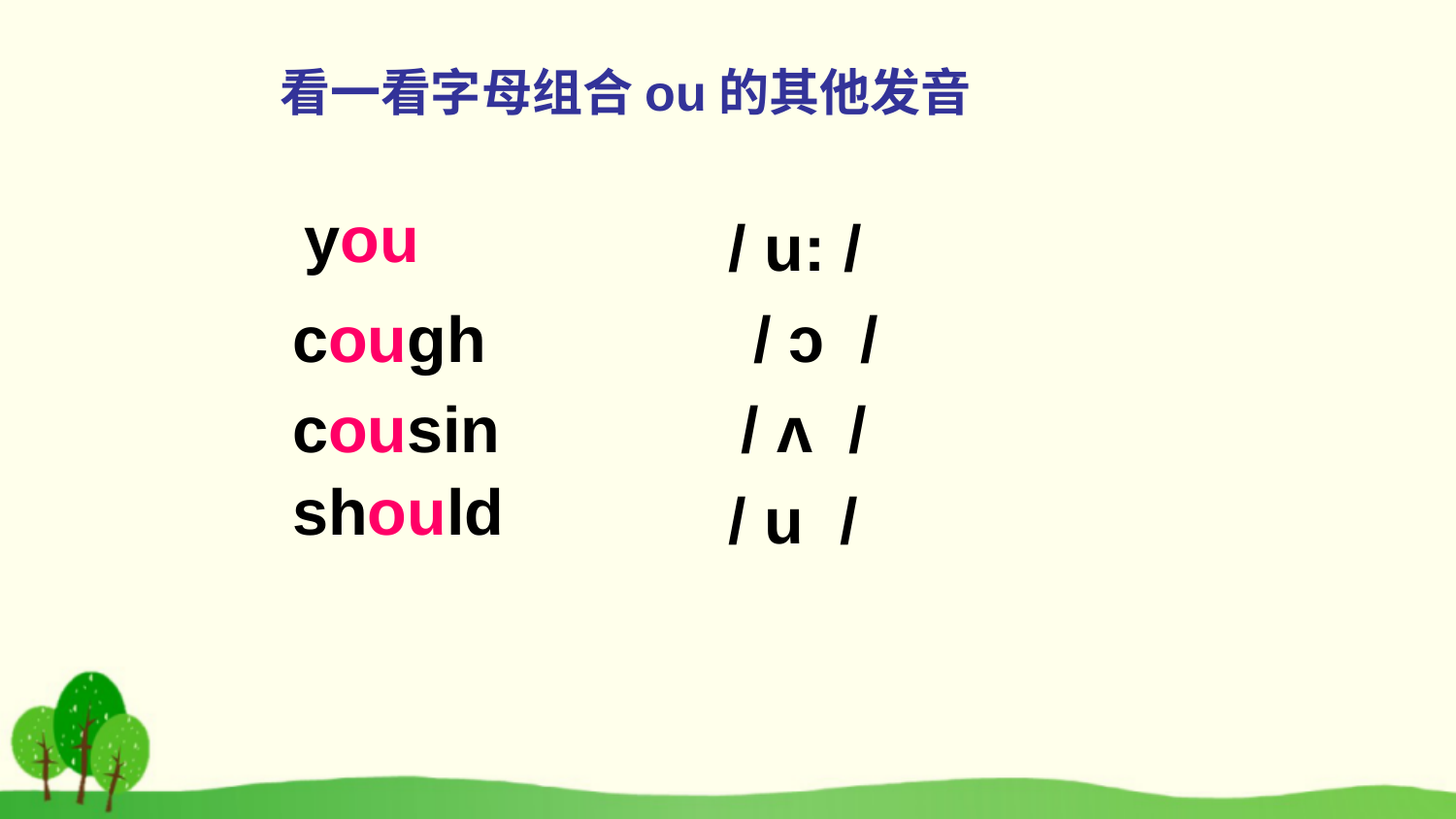

看一看字母组合ou的其他发音
you
/ u: /
cough
/ ɔ  /
cousin
/ ʌ  /
should
/ u  /